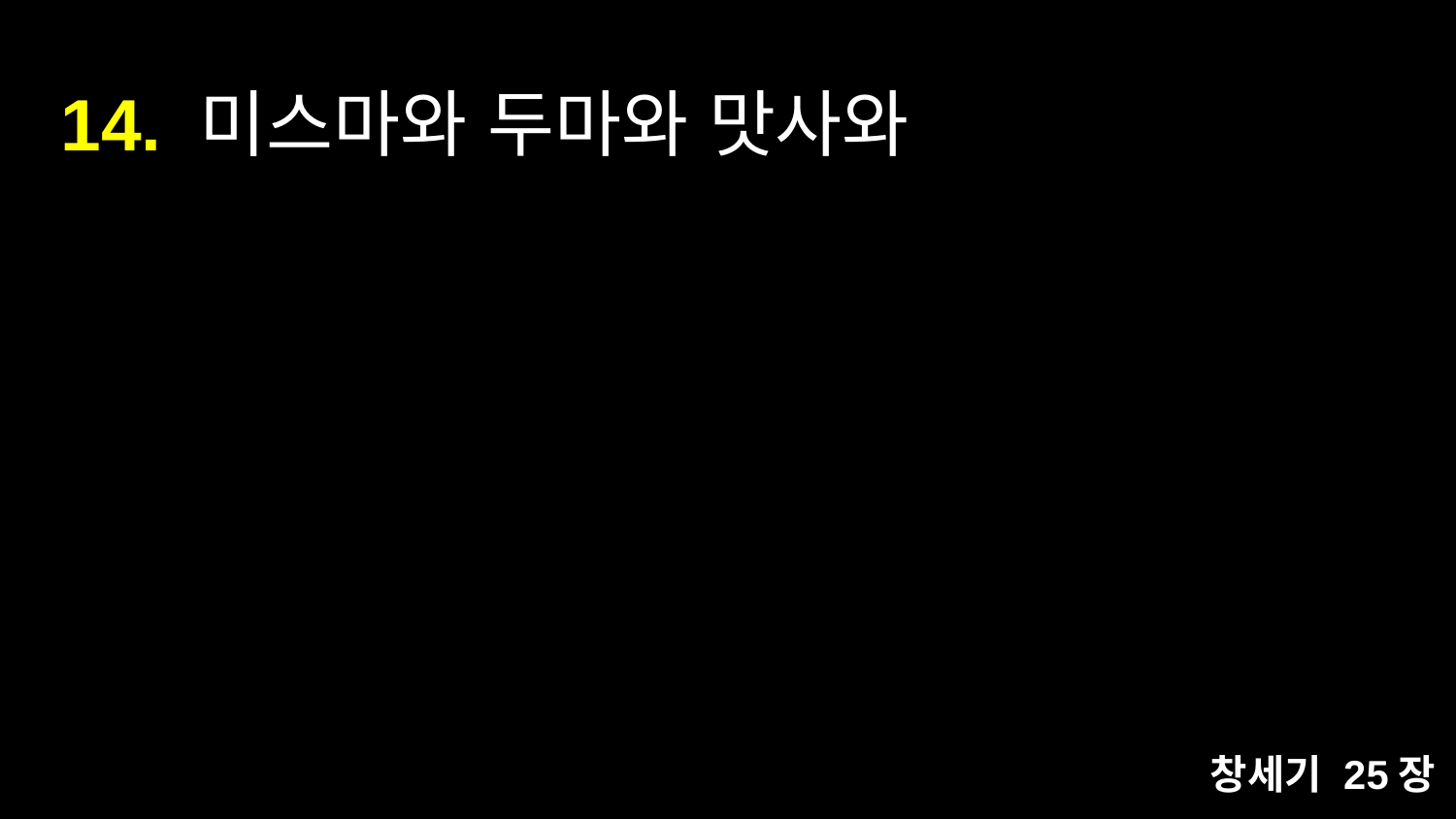

# 14. 미스마와 두마와 맛사와
창세기 25장